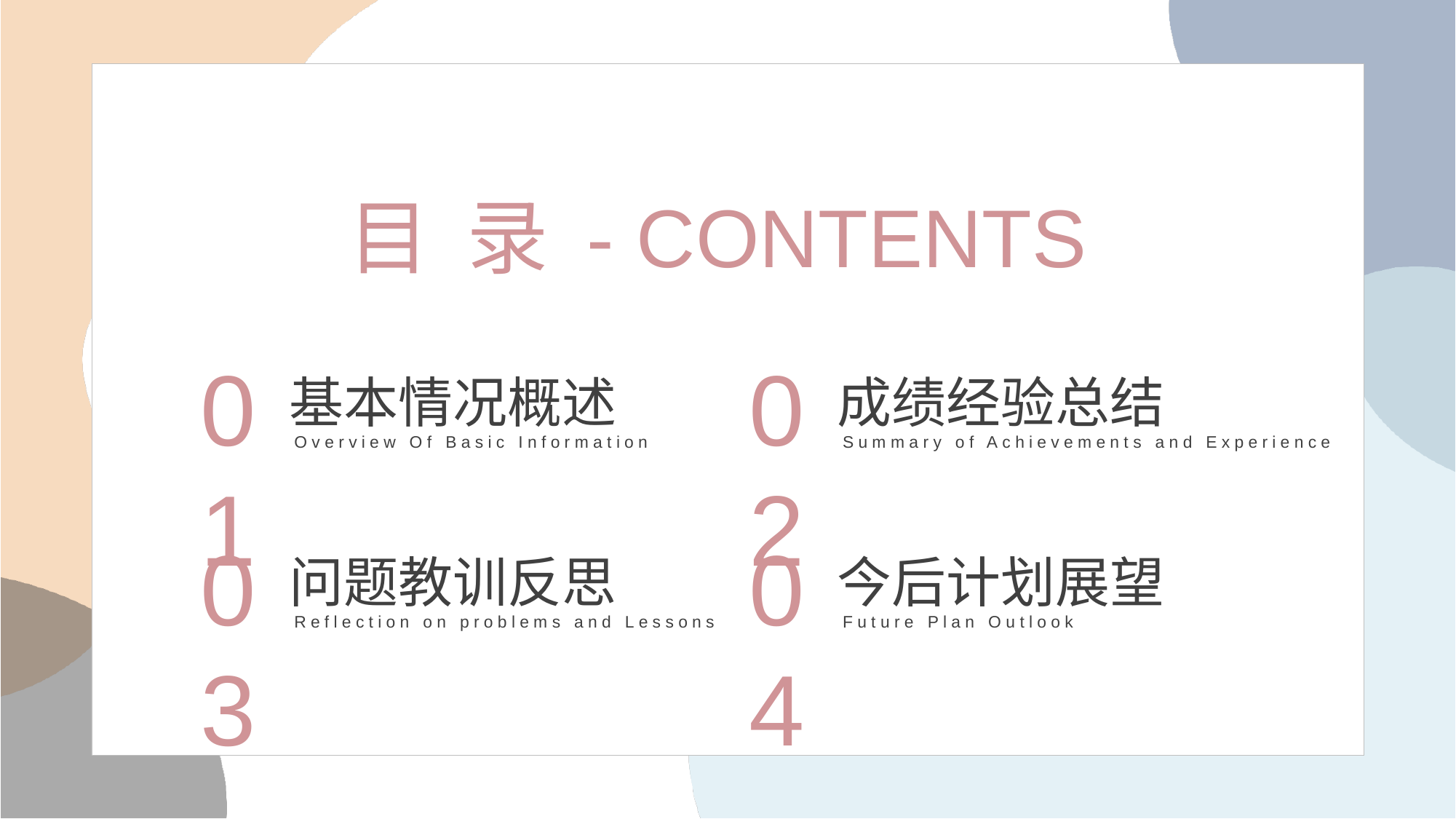

目  录 - CONTENTS
01
基本情况概述
Overview Of Basic Information
02
成绩经验总结
Summary of Achievements and Experience
03
问题教训反思
Reflection on problems and Lessons
04
今后计划展望
Future Plan Outlook